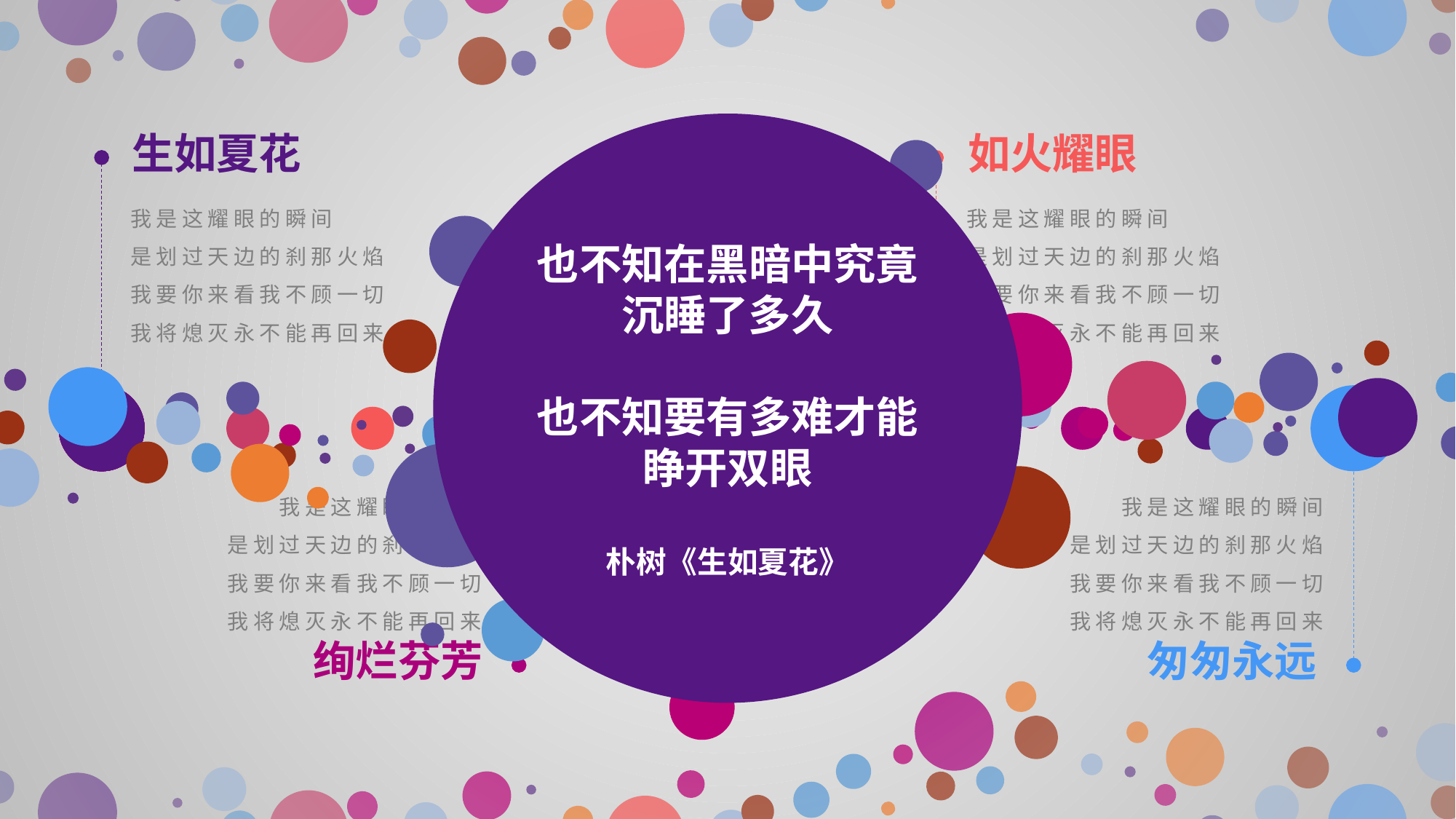

也不知在黑暗中究竟沉睡了多久
也不知要有多难才能睁开双眼
朴树《生如夏花》

生如夏花
我是这耀眼的瞬间
是划过天边的刹那火焰
我要你来看我不顾一切
我将熄灭永不能再回来
如火耀眼
我是这耀眼的瞬间
是划过天边的刹那火焰
我要你来看我不顾一切
我将熄灭永不能再回来

我是这耀眼的瞬间
是划过天边的刹那火焰
我要你来看我不顾一切
我将熄灭永不能再回来
绚烂芬芳
我是这耀眼的瞬间
是划过天边的刹那火焰
我要你来看我不顾一切
我将熄灭永不能再回来
匆匆永远